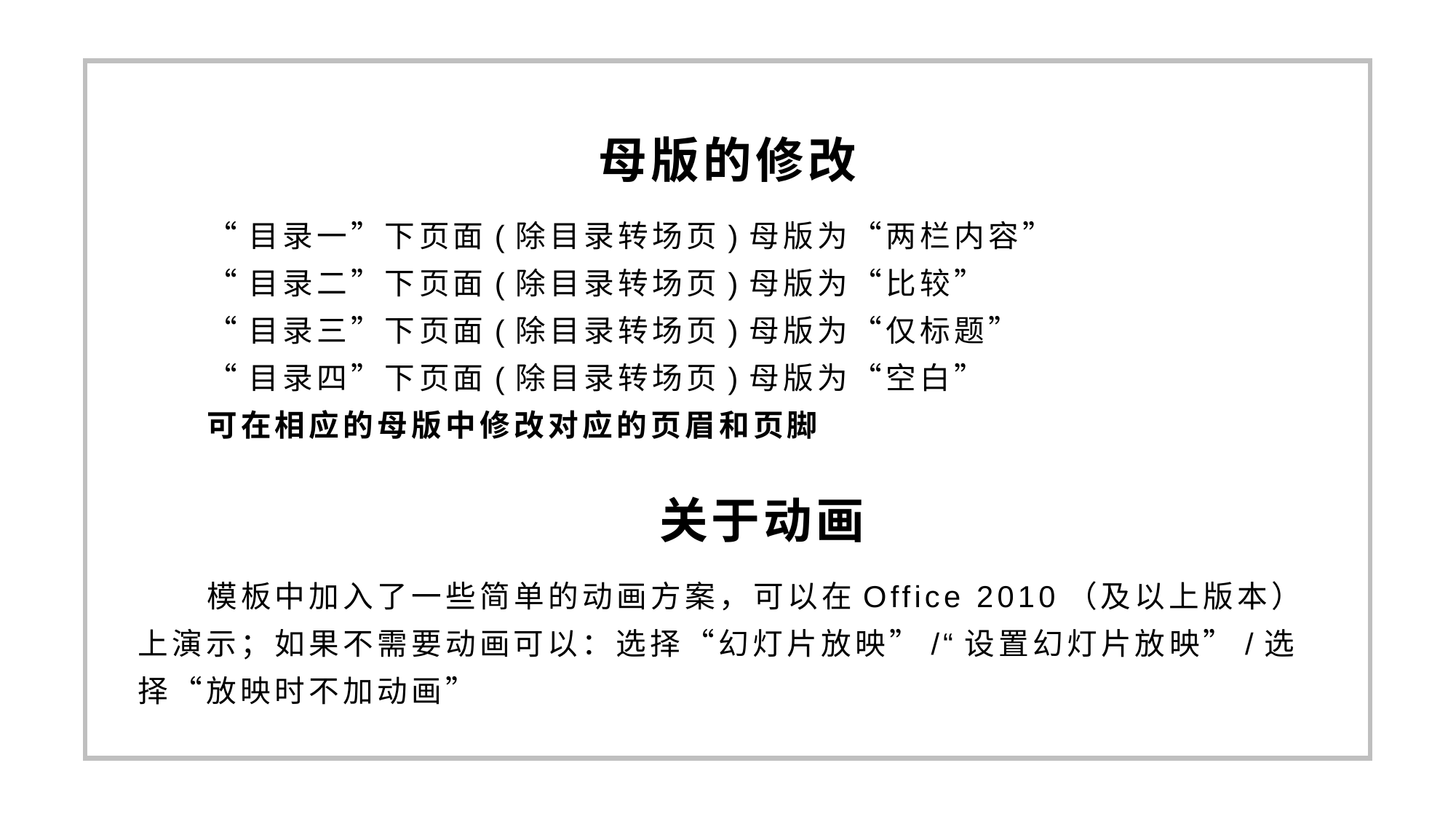

母版的修改
“目录一”下页面(除目录转场页)母版为“两栏内容”
“目录二”下页面(除目录转场页)母版为“比较”
“目录三”下页面(除目录转场页)母版为“仅标题”
“目录四”下页面(除目录转场页)母版为“空白”
可在相应的母版中修改对应的页眉和页脚

关于动画
模板中加入了一些简单的动画方案，可以在Office 2010（及以上版本）上演示；如果不需要动画可以：选择“幻灯片放映”/“设置幻灯片放映”/选择“放映时不加动画”